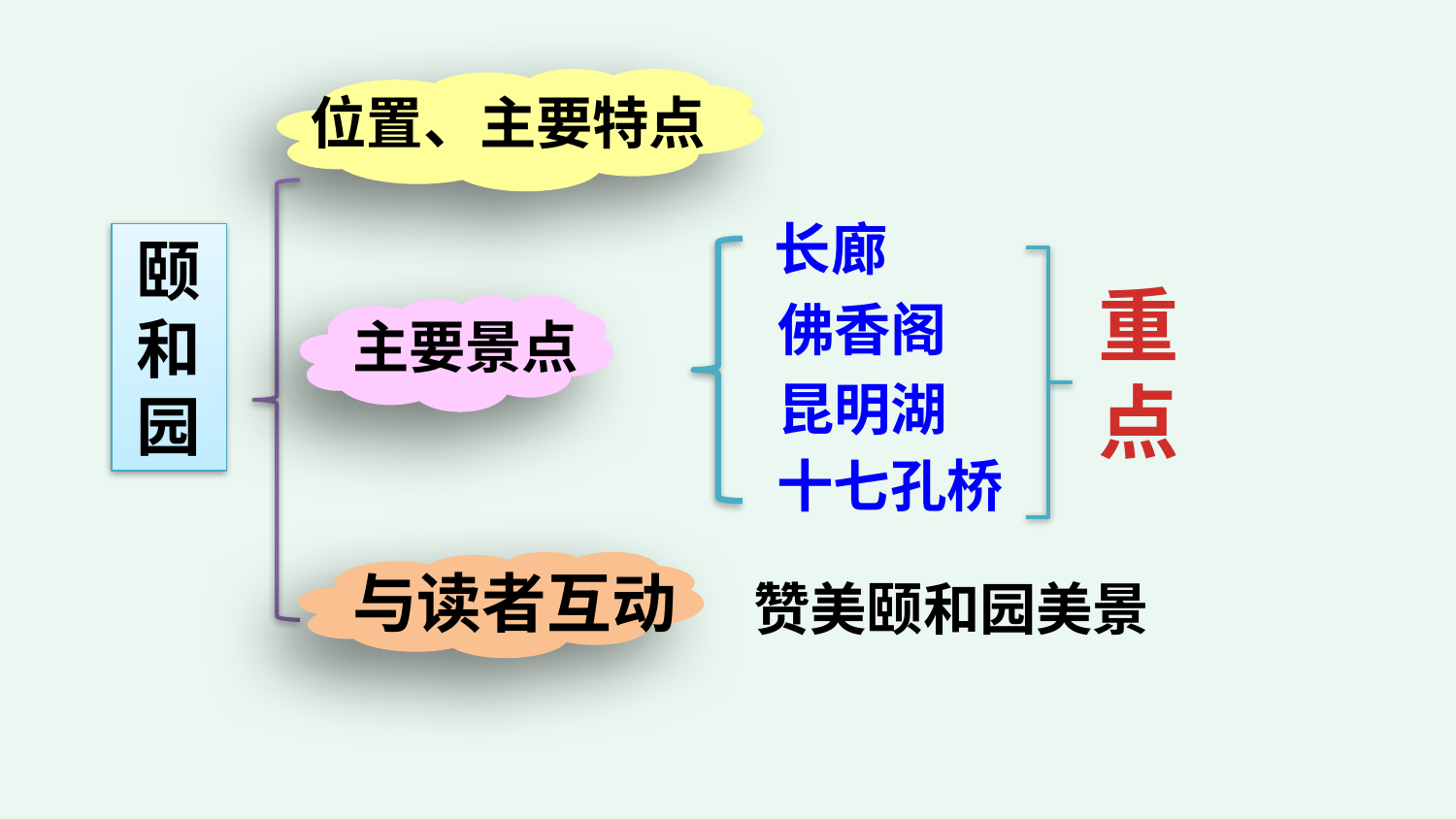

位置、主要特点

长廊
颐和园

重
点
佛香阁

主要景点
昆明湖
十七孔桥

与读者互动
赞美颐和园美景